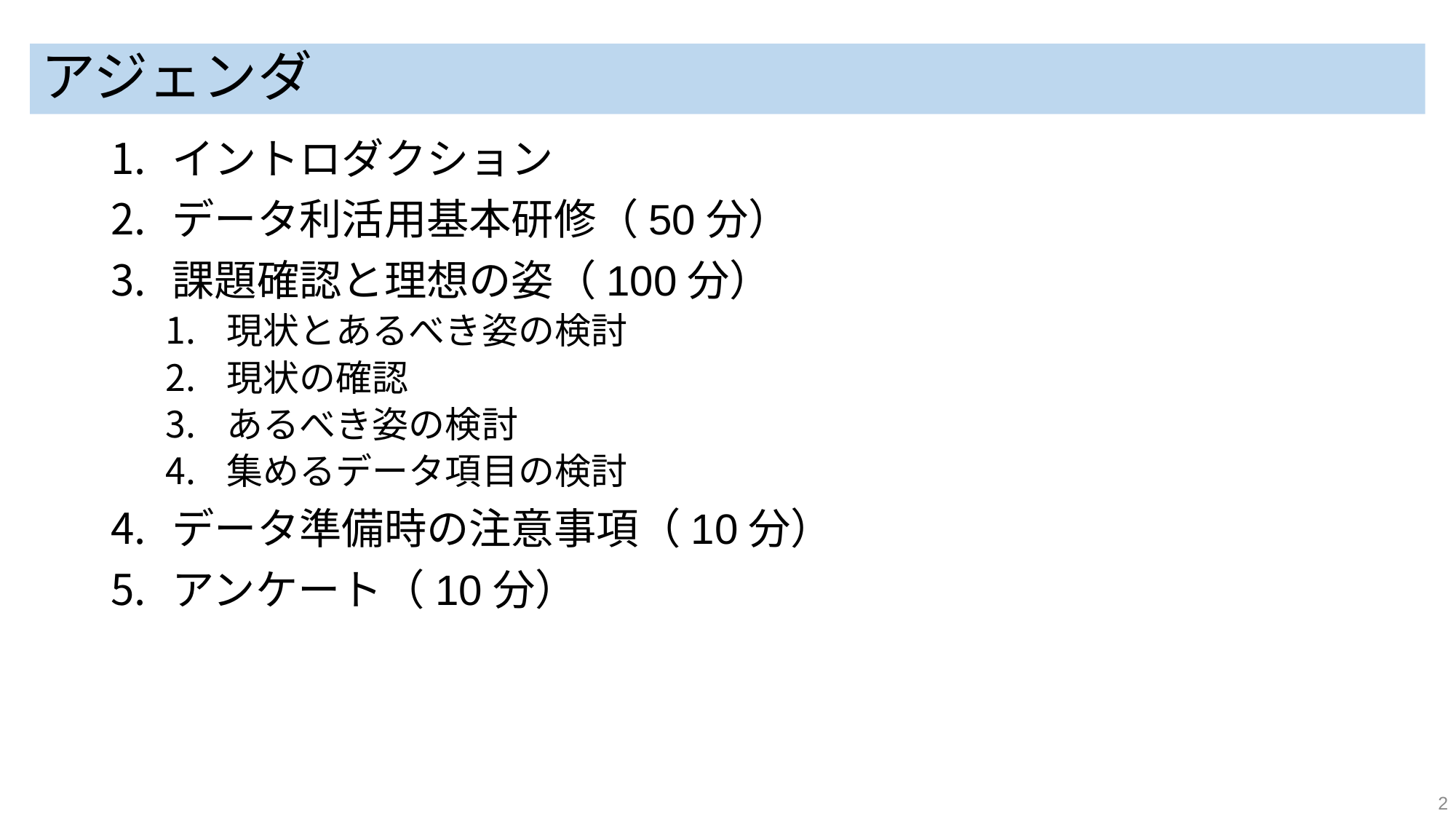

# アジェンダ
イントロダクション
データ利活用基本研修（50分）
課題確認と理想の姿（100分）
現状とあるべき姿の検討
現状の確認
あるべき姿の検討
集めるデータ項目の検討
データ準備時の注意事項（10分）
アンケート（10分）
2